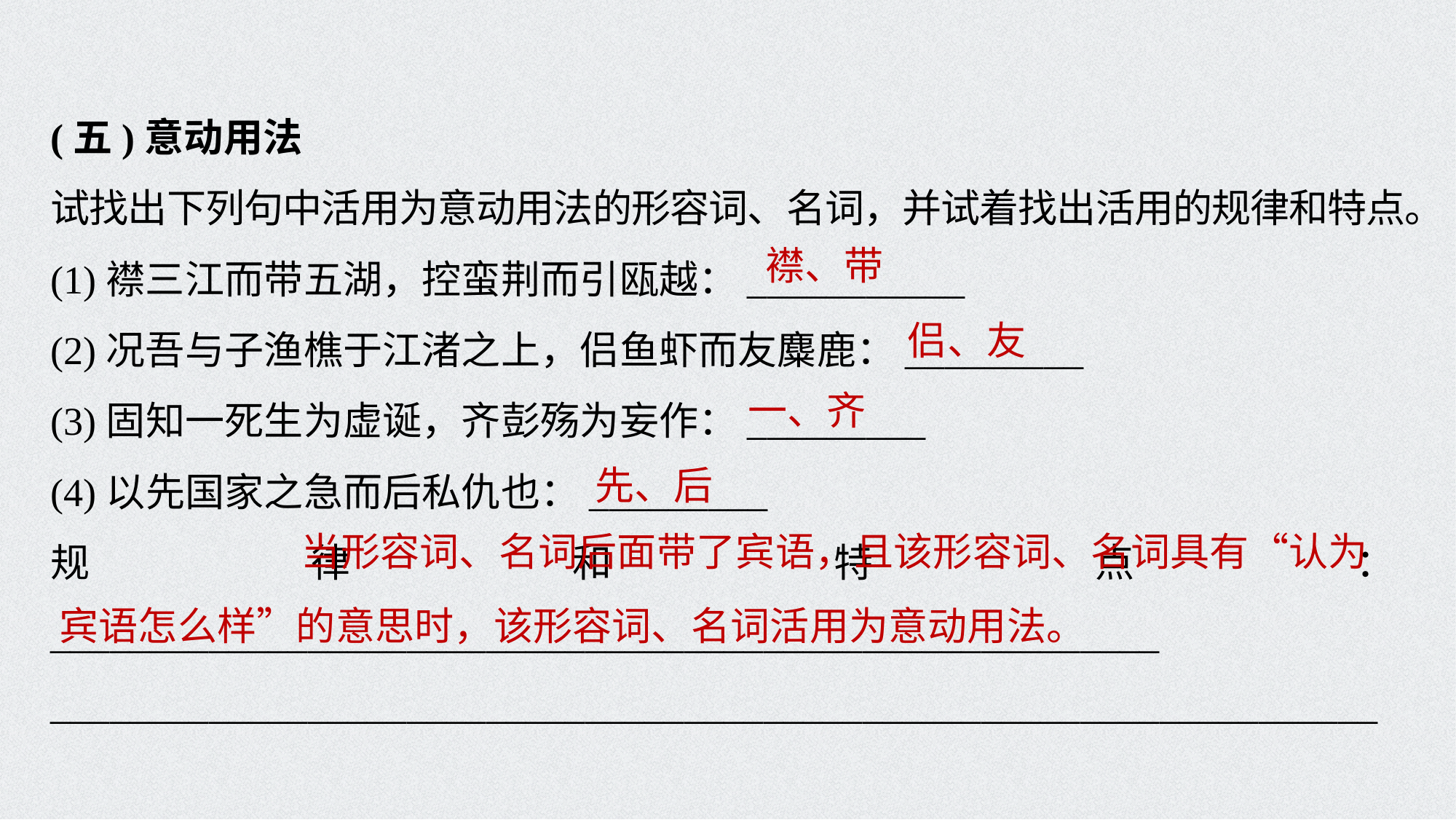

(五)意动用法
试找出下列句中活用为意动用法的形容词、名词，并试着找出活用的规律和特点。
(1)襟三江而带五湖，控蛮荆而引瓯越：___________
(2)况吾与子渔樵于江渚之上，侣鱼虾而友麋鹿：_________
(3)固知一死生为虚诞，齐彭殇为妄作：_________
(4)以先国家之急而后私仇也：_________
规律和特点：________________________________________________________
___________________________________________________________________
襟、带
侣、友
一、齐
先、后
当形容词、名词后面带了宾语，且该形容词、名词具有“认为
宾语怎么样”的意思时，该形容词、名词活用为意动用法。